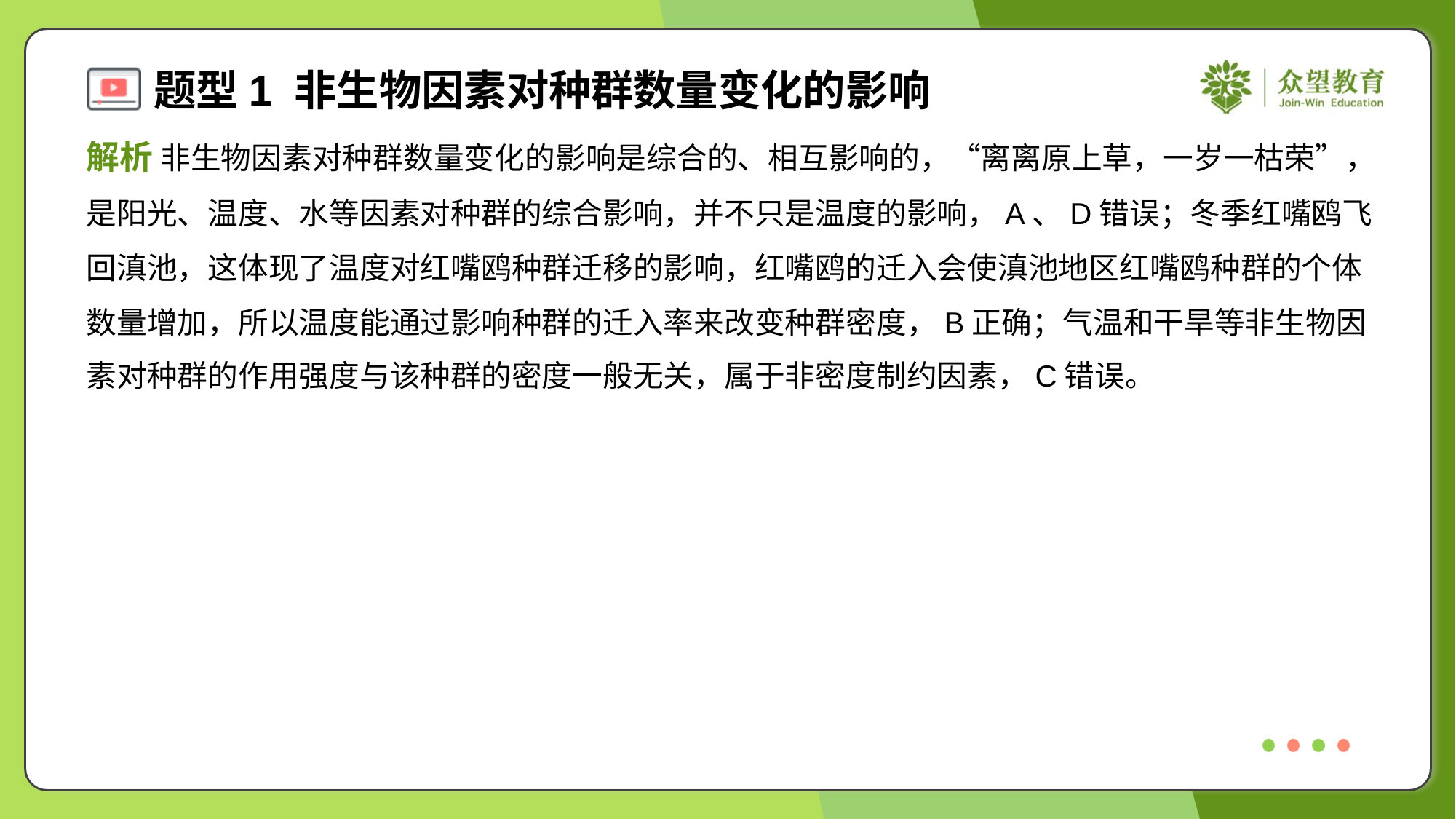

解析 非生物因素对种群数量变化的影响是综合的、相互影响的，“离离原上草，一岁一枯荣”，
是阳光、温度、水等因素对种群的综合影响，并不只是温度的影响，A、D错误；冬季红嘴鸥飞
回滇池，这体现了温度对红嘴鸥种群迁移的影响，红嘴鸥的迁入会使滇池地区红嘴鸥种群的个体
数量增加，所以温度能通过影响种群的迁入率来改变种群密度，B正确；气温和干旱等非生物因
素对种群的作用强度与该种群的密度一般无关，属于非密度制约因素，C错误。